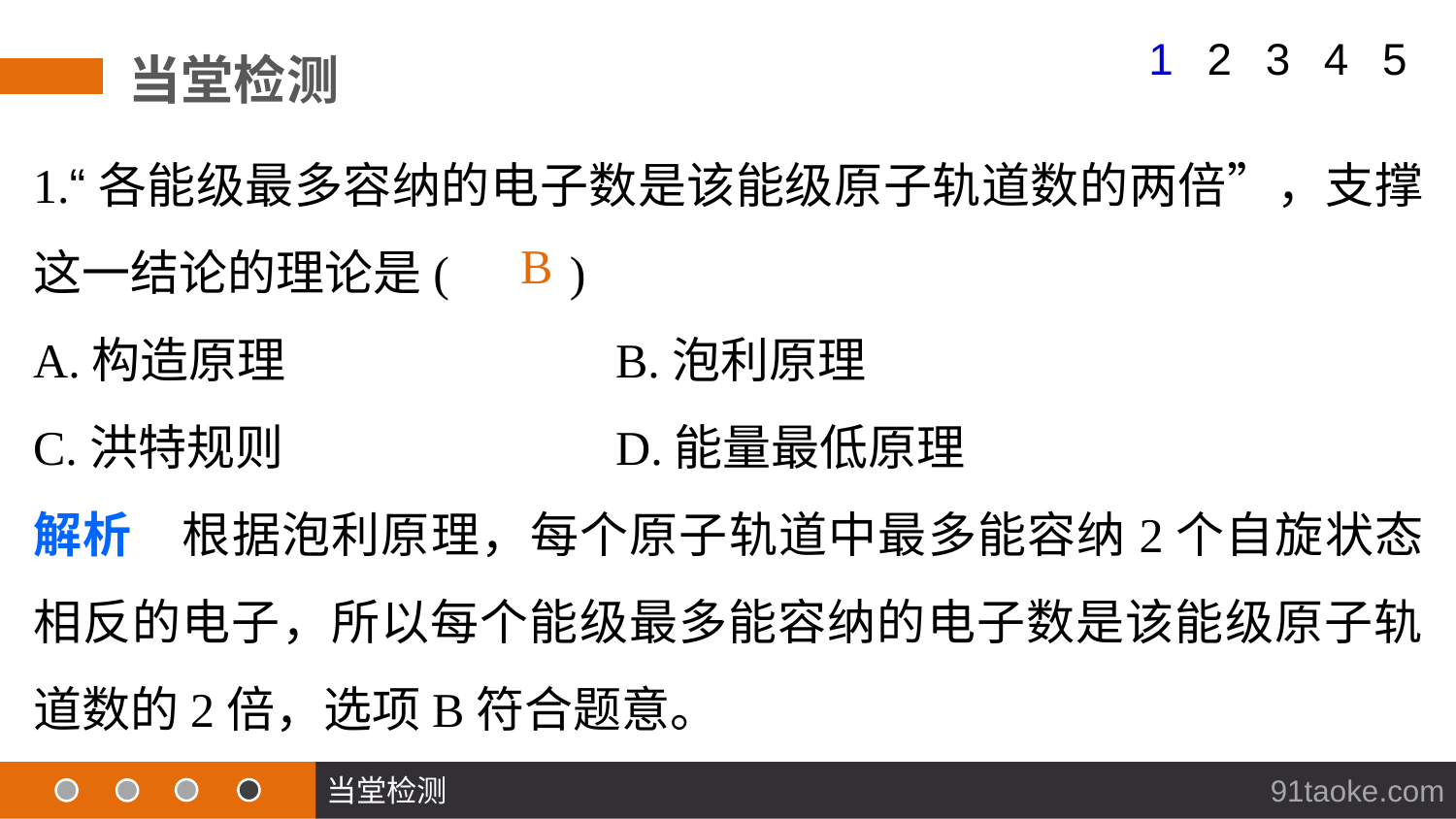

1
2
3
4
5
当堂检测

1.“各能级最多容纳的电子数是该能级原子轨道数的两倍”，支撑这一结论的理论是(　　)
A.构造原理  			B.泡利原理
C.洪特规则  			D.能量最低原理
解析　根据泡利原理，每个原子轨道中最多能容纳2个自旋状态相反的电子，所以每个能级最多能容纳的电子数是该能级原子轨道数的2倍，选项B符合题意。
B